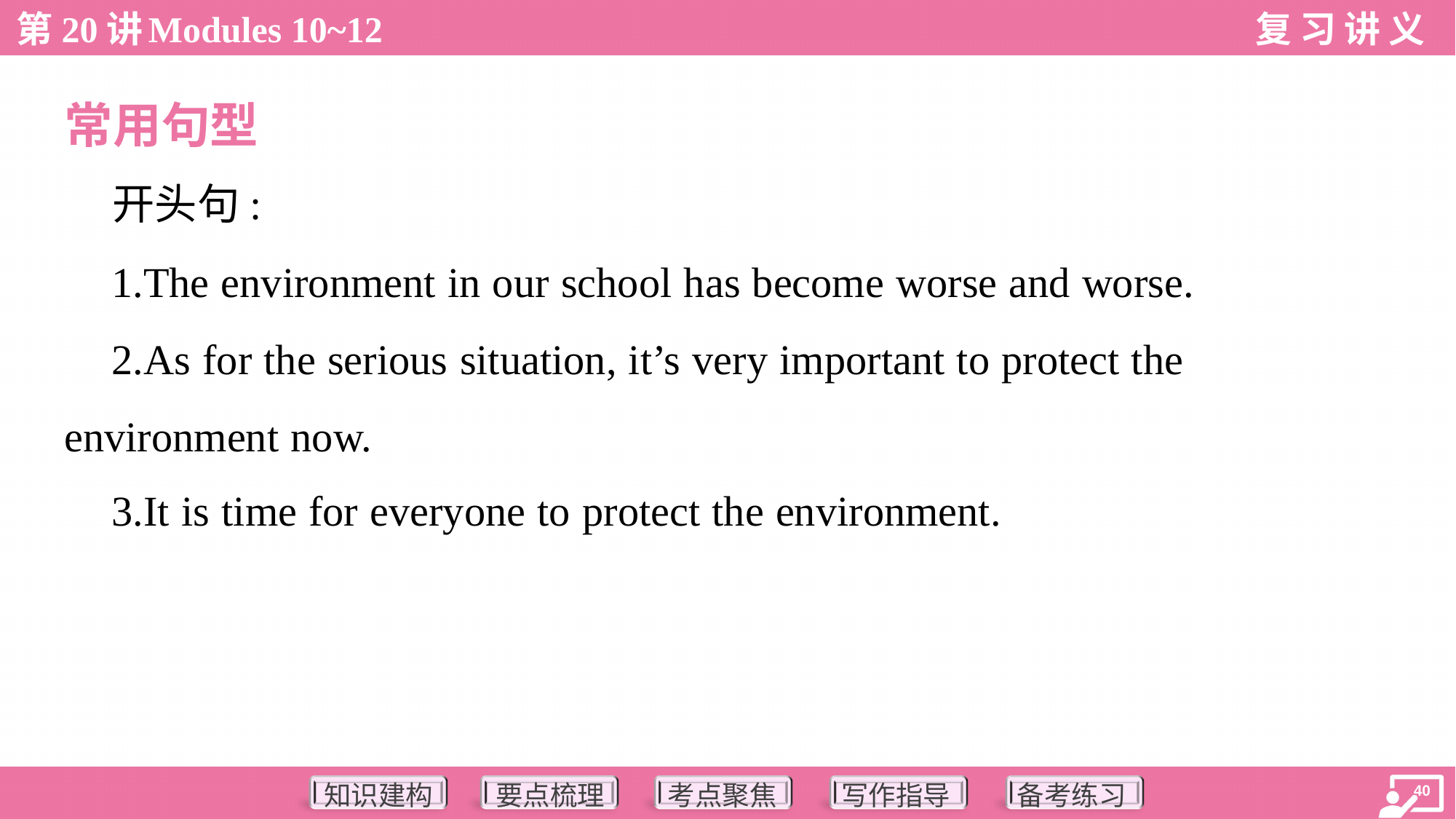

常用句型
    开头句:
    1.The environment in our school has become worse and worse.
    2.As for the serious situation, it’s very important to protect the
environment now.
    3.It is time for everyone to protect the environment.